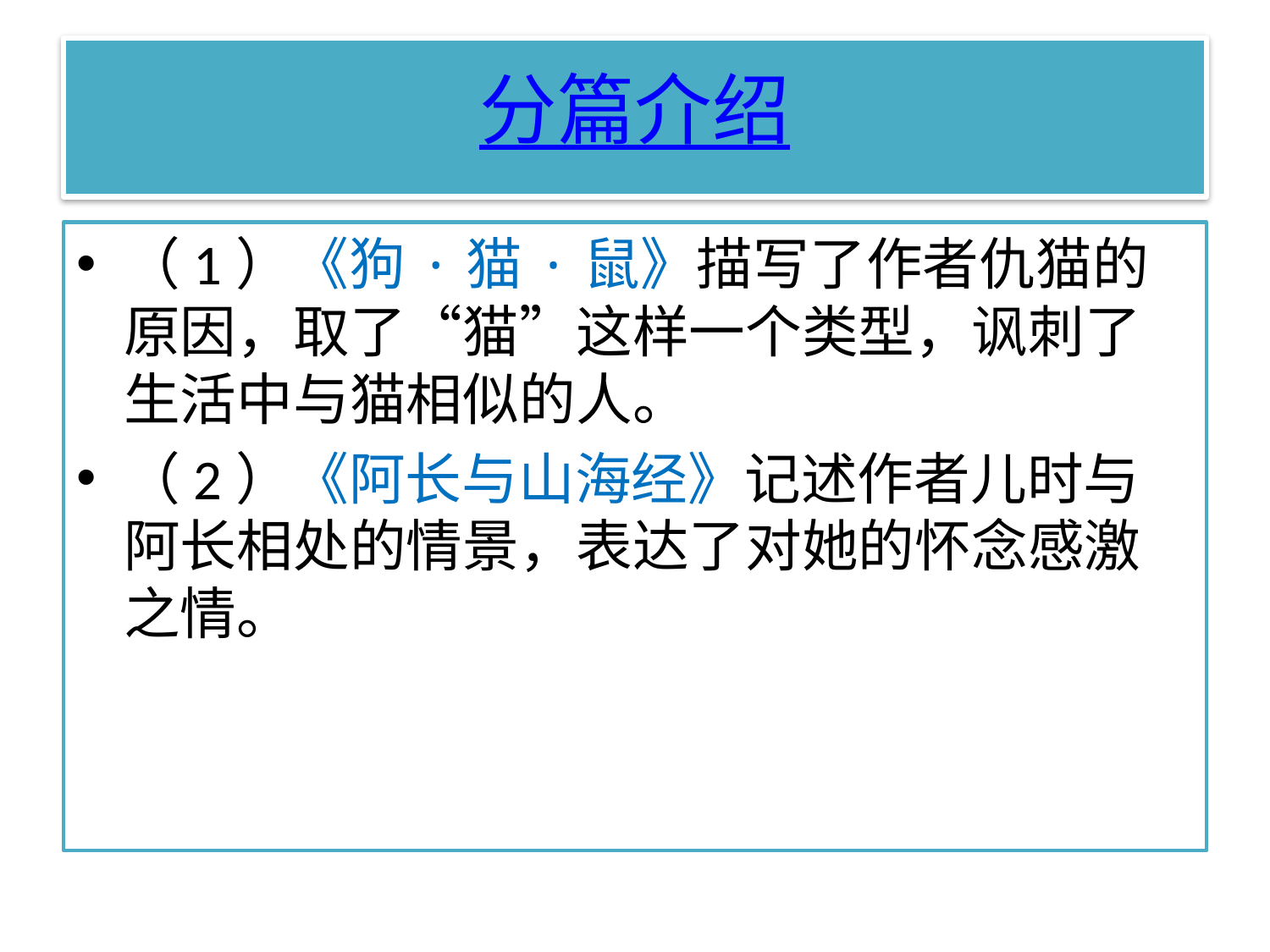

# 分篇介绍
（1）《狗·猫·鼠》描写了作者仇猫的原因，取了“猫”这样一个类型，讽刺了生活中与猫相似的人。
（2）《阿长与山海经》记述作者儿时与阿长相处的情景，表达了对她的怀念感激之情。